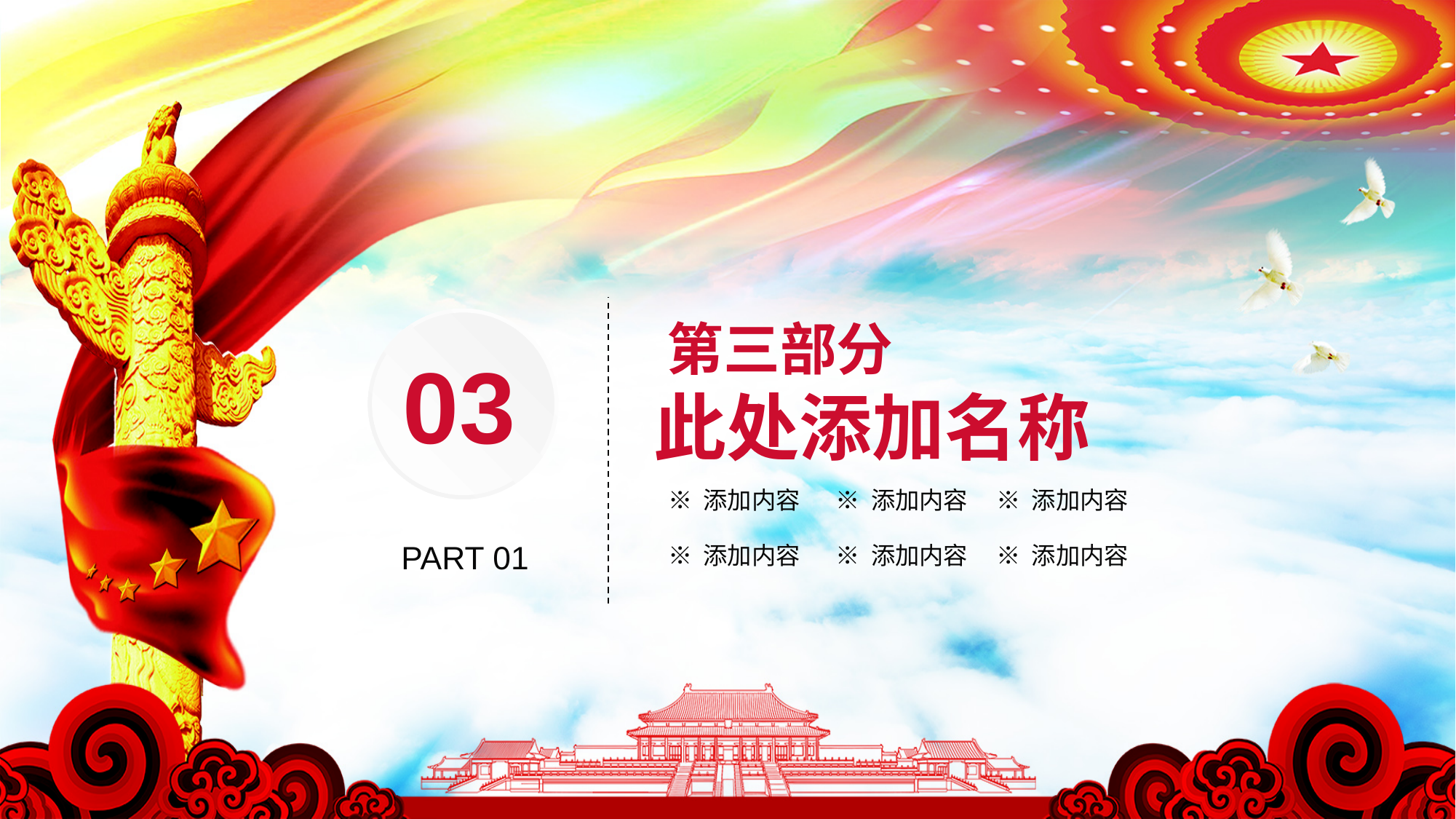

第三部分
此处添加名称

03
※ 添加内容
※ 添加内容
※ 添加内容
※ 添加内容
※ 添加内容
※ 添加内容
PART 01